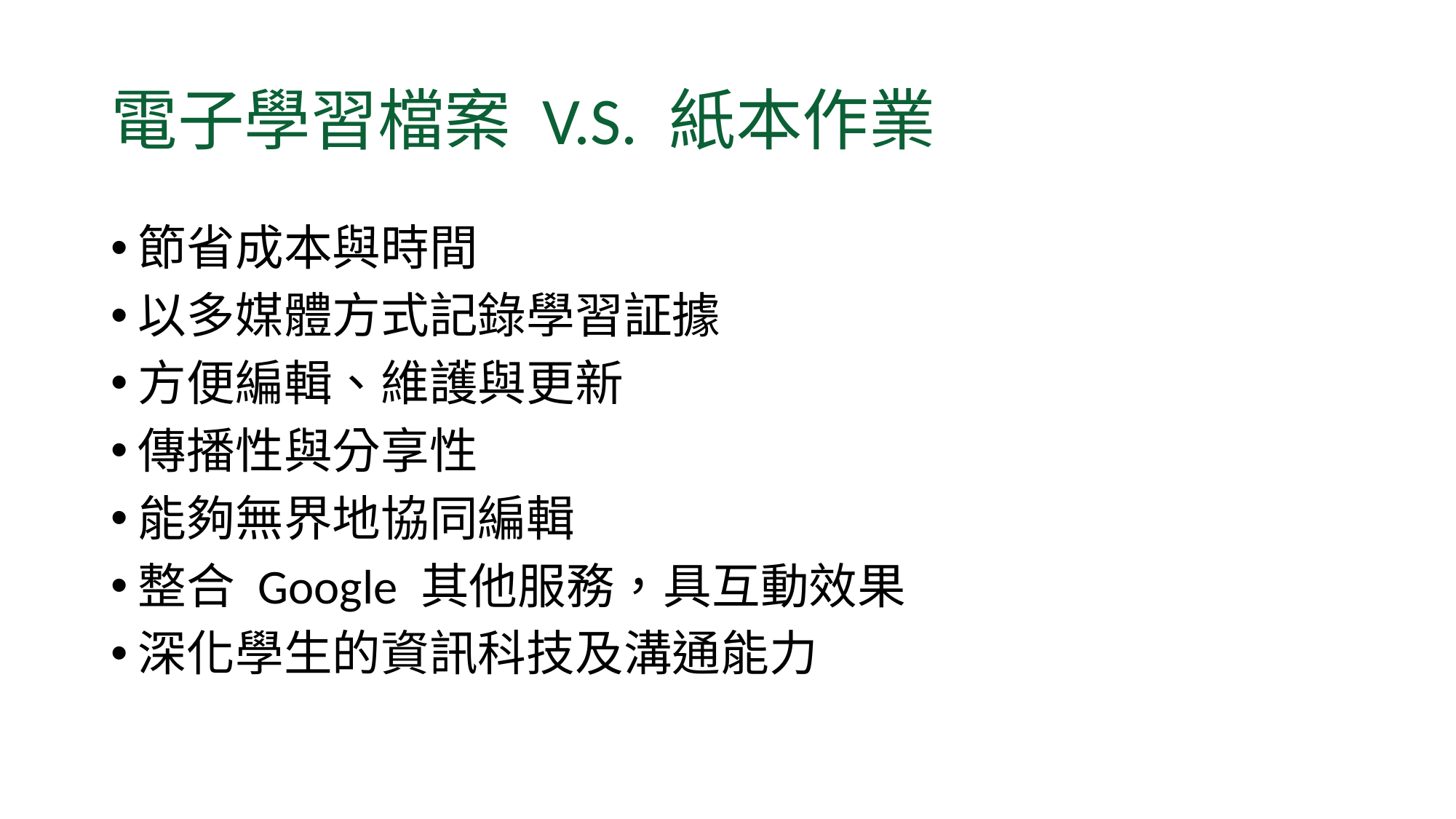

# 電子學習檔案 V.S. 紙本作業
節省成本與時間
以多媒體方式記錄學習証據
方便編輯、維護與更新
傳播性與分享性
能夠無界地協同編輯
整合 Google 其他服務，具互動效果
深化學生的資訊科技及溝通能力